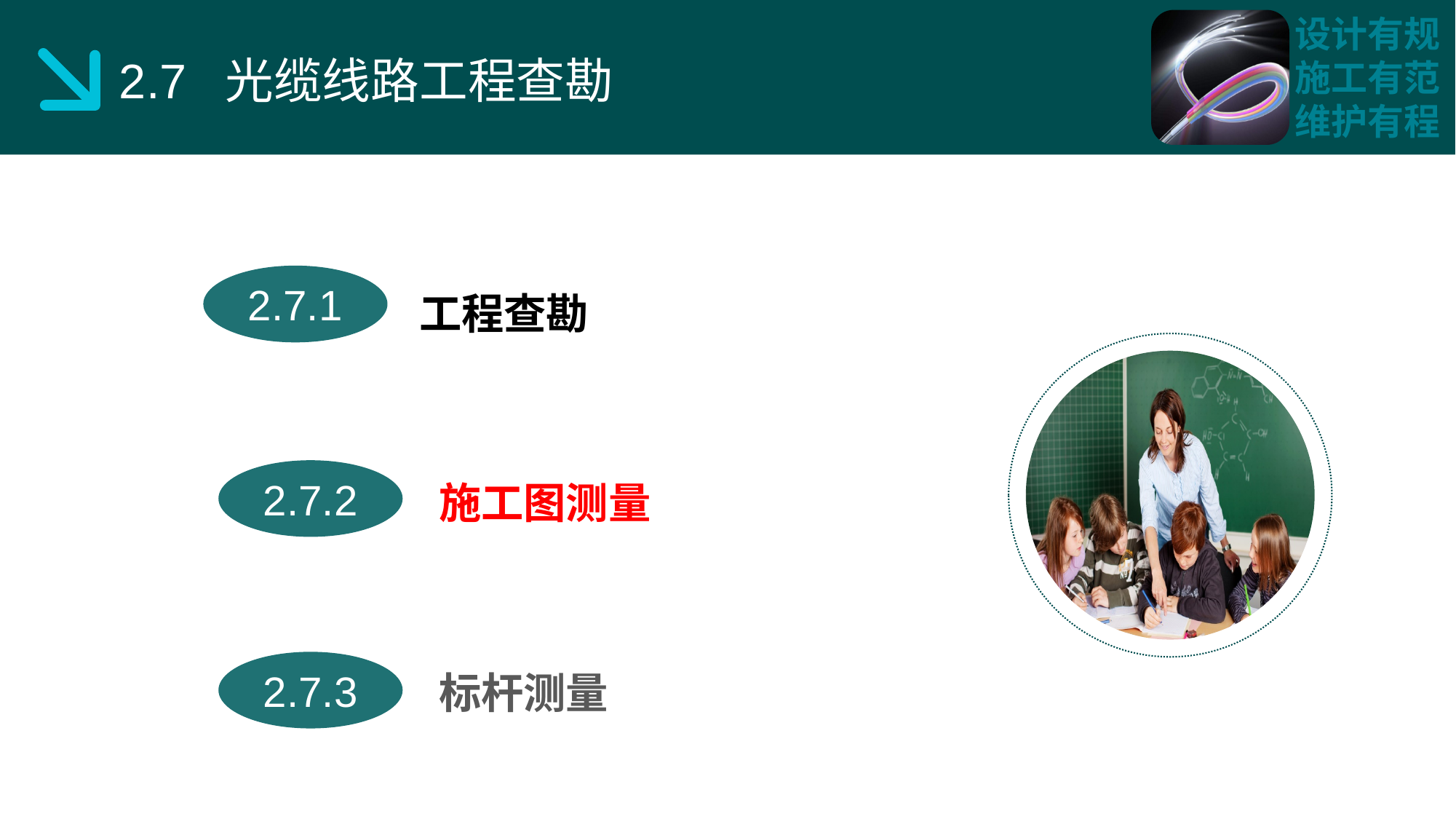

2.7  光缆线路工程查勘

工程查勘
2.7.1

 施工图测量
2.7.2
 标杆测量
2.7.3